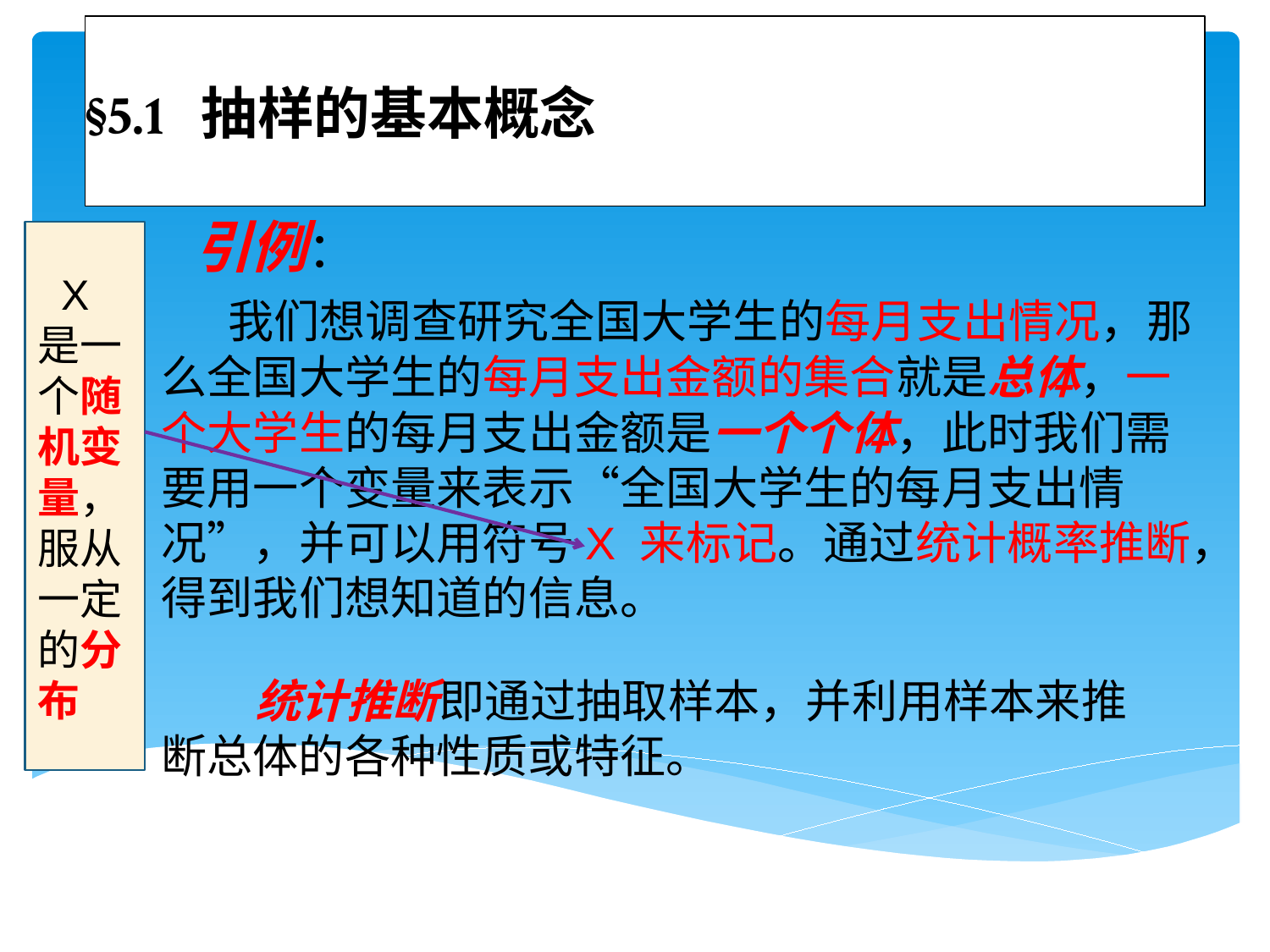

# §5.1  抽样的基本概念

  引例：
     我们想调查研究全国大学生的每月支出情况，那么全国大学生的每月支出金额的集合就是总体，一个大学生的每月支出金额是一个个体，此时我们需要用一个变量来表示“全国大学生的每月支出情况”，并可以用符号X 来标记。通过统计概率推断，得到我们想知道的信息。
  X是一个随机变量，服从一定的分布
        统计推断即通过抽取样本，并利用样本来推断总体的各种性质或特征。